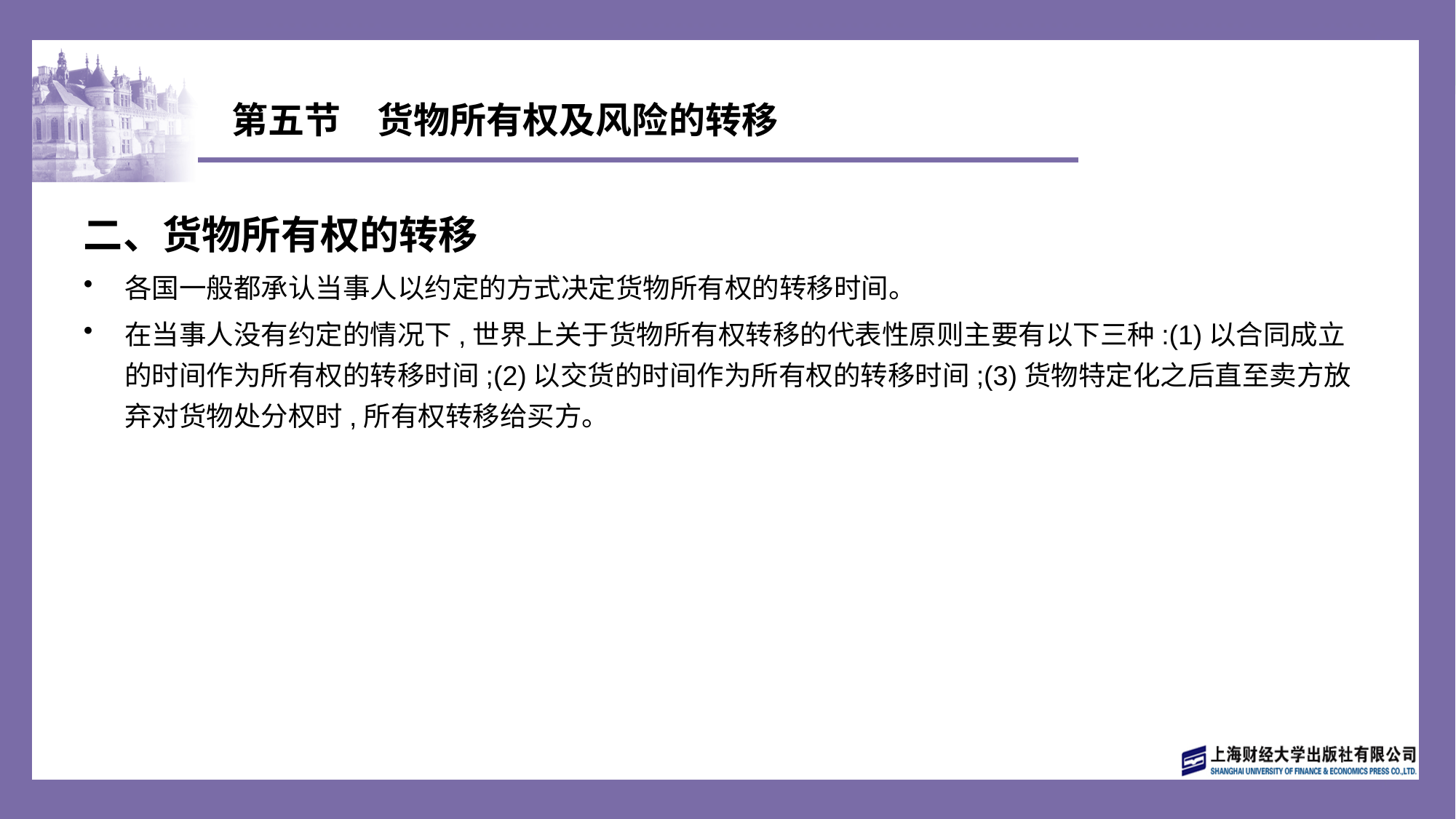

# 第五节　货物所有权及风险的转移
二、货物所有权的转移
各国一般都承认当事人以约定的方式决定货物所有权的转移时间。
在当事人没有约定的情况下,世界上关于货物所有权转移的代表性原则主要有以下三种:(1)以合同成立的时间作为所有权的转移时间;(2)以交货的时间作为所有权的转移时间;(3)货物特定化之后直至卖方放弃对货物处分权时,所有权转移给买方。